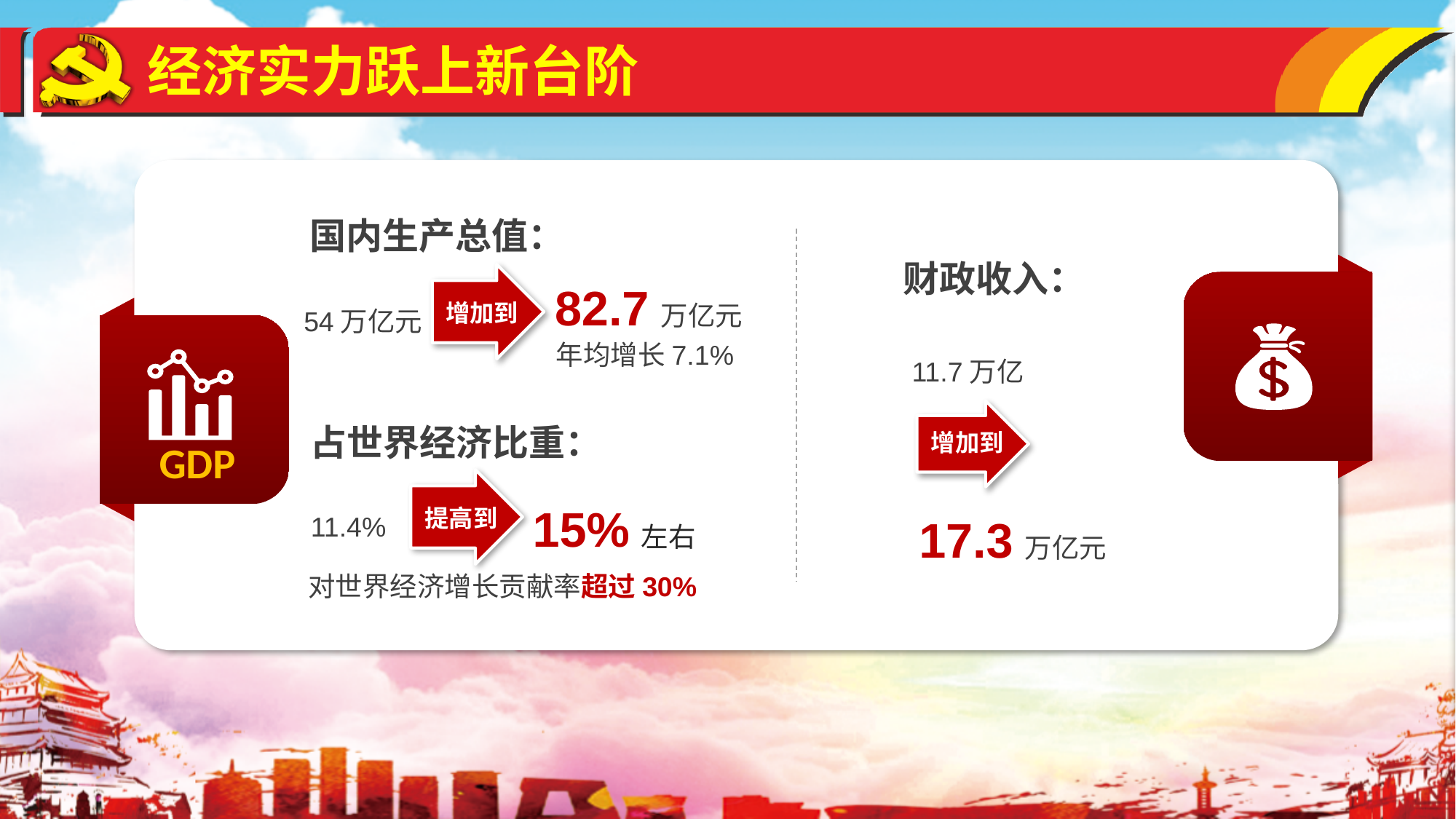

经济实力跃上新台阶

国内生产总值：
财政收入：

82.7万亿元
增加到

GDP

54万亿元

年均增长7.1%
11.7万亿

占世界经济比重：
增加到

15%左右
提高到
11.4%
17.3万亿元
对世界经济增长贡献率超过30%